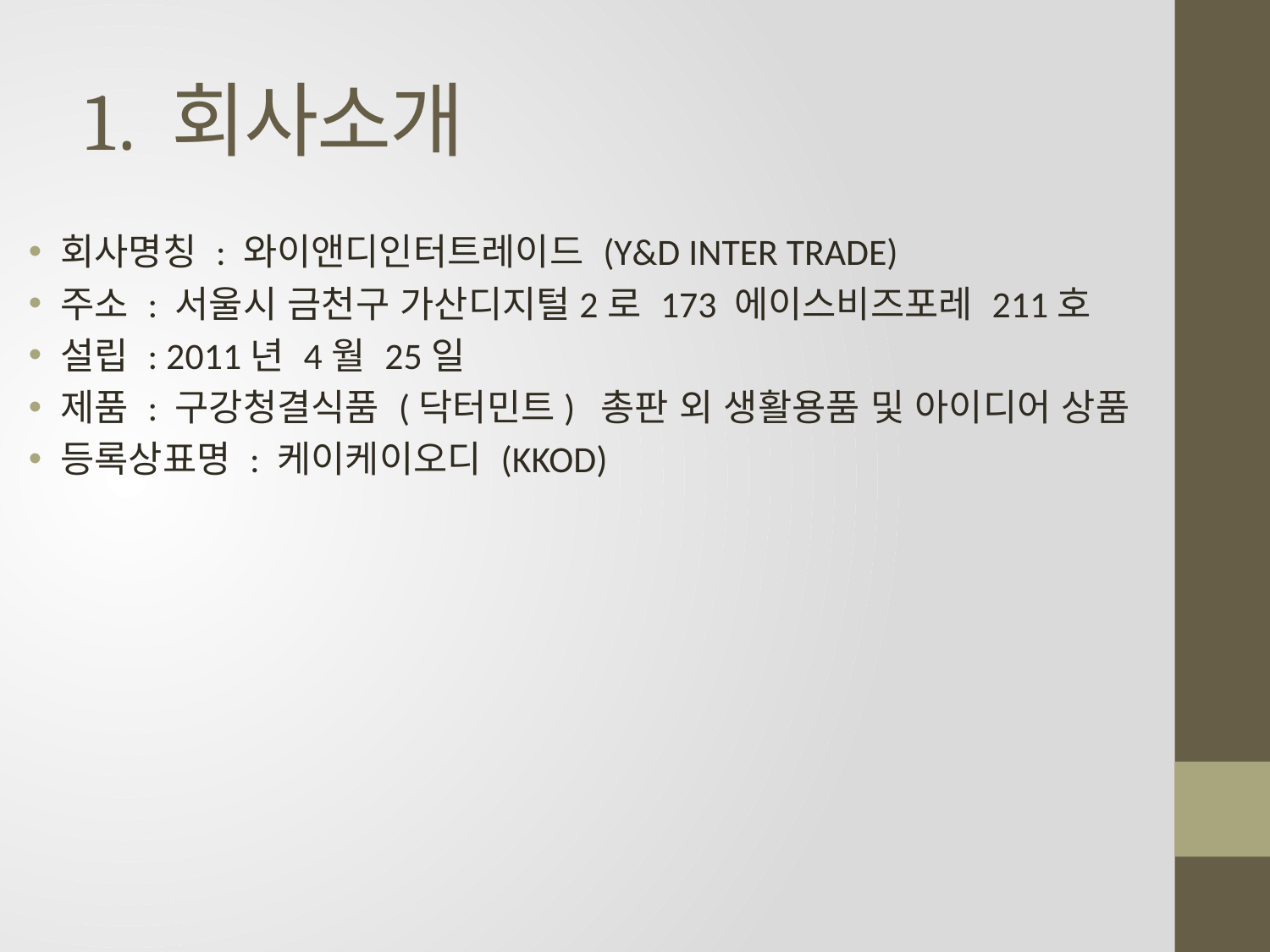

# 1. 회사소개
회사명칭 : 와이앤디인터트레이드 (Y&D INTER TRADE)
주소 : 서울시 금천구 가산디지털2로 173 에이스비즈포레 211호
설립 : 2011년 4월 25일
제품 : 구강청결식품 (닥터민트)  총판 외 생활용품 및 아이디어 상품
등록상표명 : 케이케이오디 (KKOD)